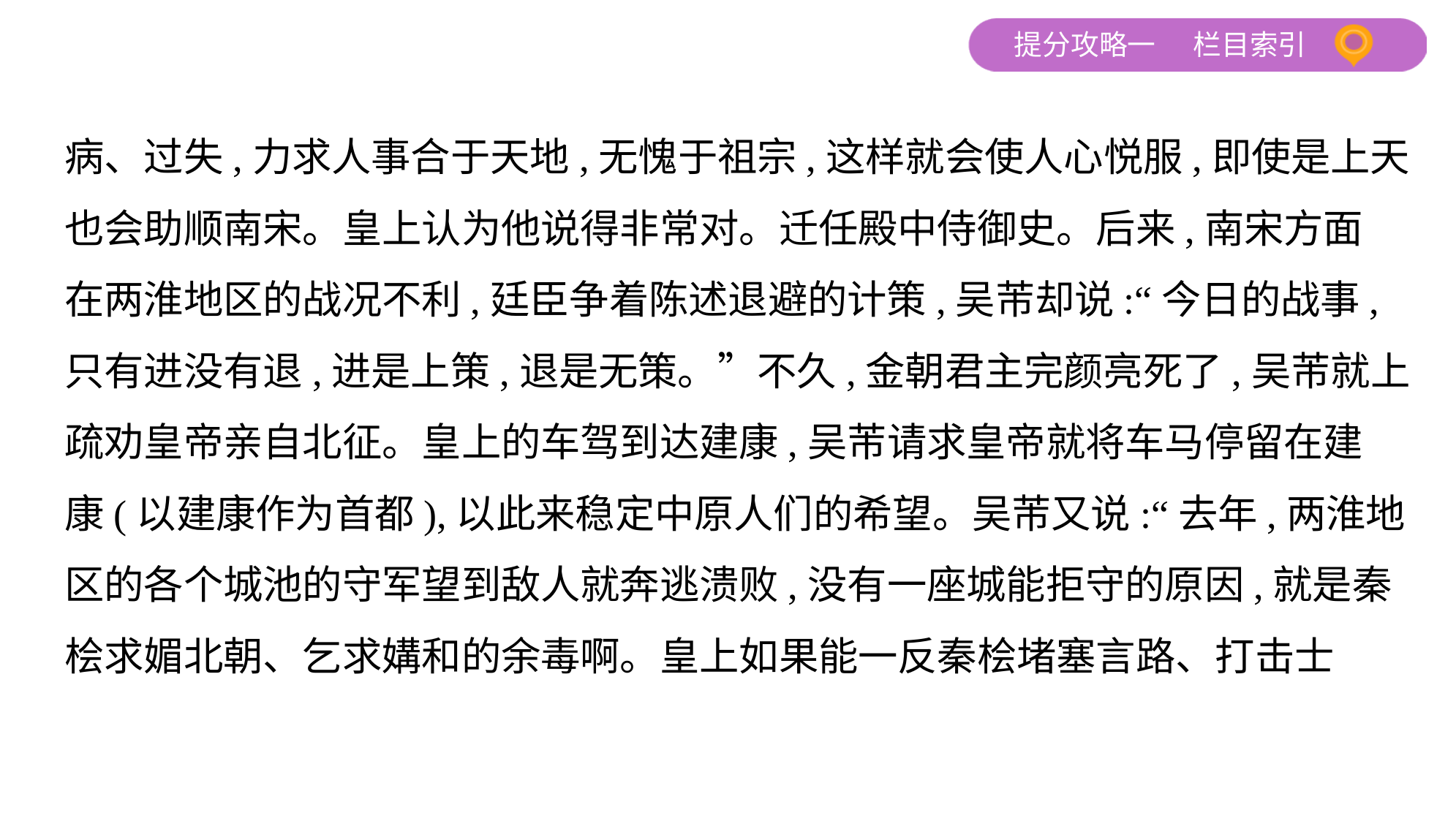

病、过失,力求人事合于天地,无愧于祖宗,这样就会使人心悦服,即使是上天
也会助顺南宋。皇上认为他说得非常对。迁任殿中侍御史。后来,南宋方面
在两淮地区的战况不利,廷臣争着陈述退避的计策,吴芾却说:“今日的战事,
只有进没有退,进是上策,退是无策。”不久,金朝君主完颜亮死了,吴芾就上
疏劝皇帝亲自北征。皇上的车驾到达建康,吴芾请求皇帝就将车马停留在建
康(以建康作为首都),以此来稳定中原人们的希望。吴芾又说:“去年,两淮地
区的各个城池的守军望到敌人就奔逃溃败,没有一座城能拒守的原因,就是秦
桧求媚北朝、乞求媾和的余毒啊。皇上如果能一反秦桧堵塞言路、打击士